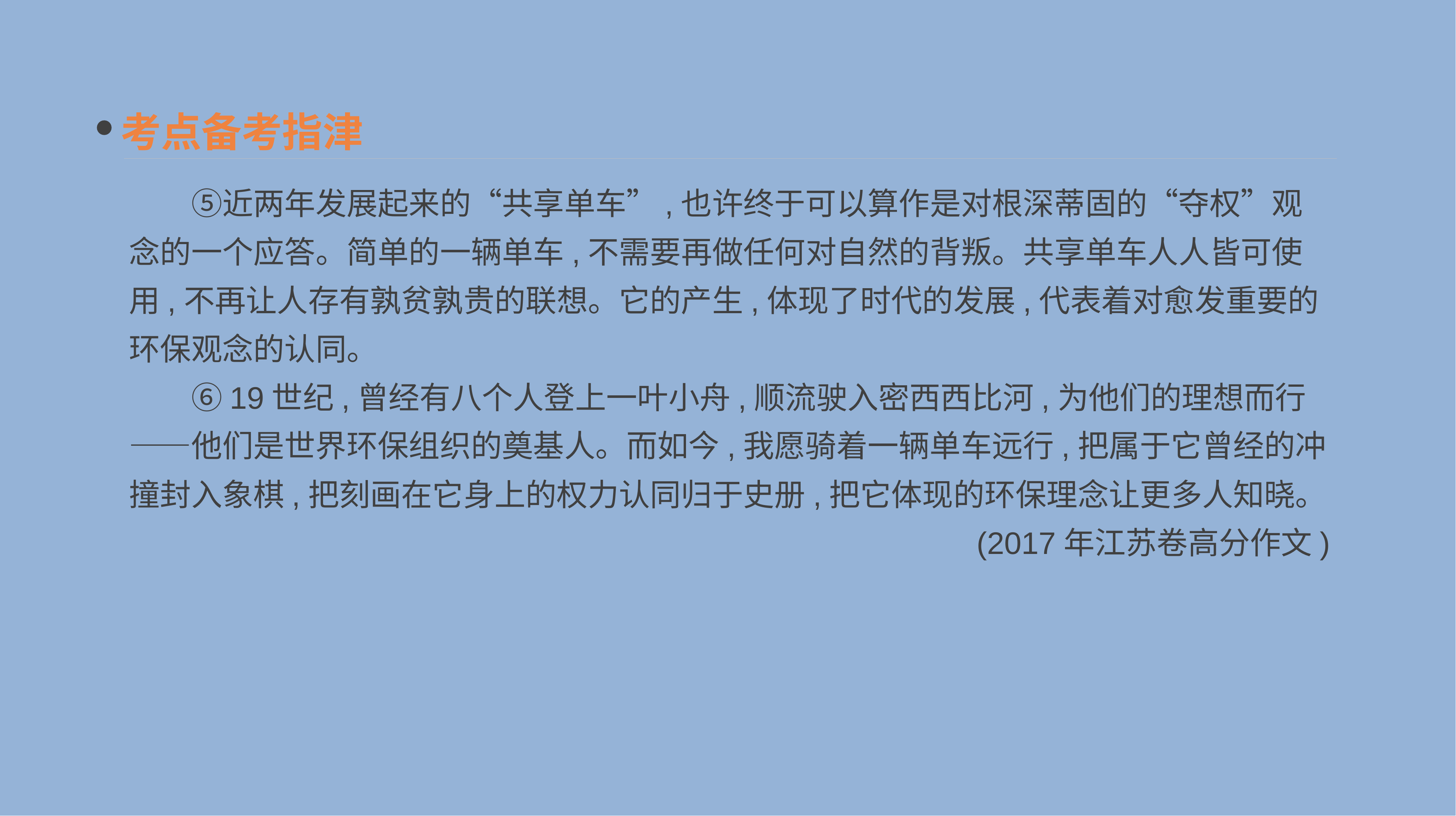

考点备考指津

　　⑤近两年发展起来的“共享单车”,也许终于可以算作是对根深蒂固的“夺权”观念的一个应答。简单的一辆单车,不需要再做任何对自然的背叛。共享单车人人皆可使用,不再让人存有孰贫孰贵的联想。它的产生,体现了时代的发展,代表着对愈发重要的环保观念的认同。
　　⑥19世纪,曾经有八个人登上一叶小舟,顺流驶入密西西比河,为他们的理想而行——他们是世界环保组织的奠基人。而如今,我愿骑着一辆单车远行,把属于它曾经的冲撞封入象棋,把刻画在它身上的权力认同归于史册,把它体现的环保理念让更多人知晓。
(2017年江苏卷高分作文)